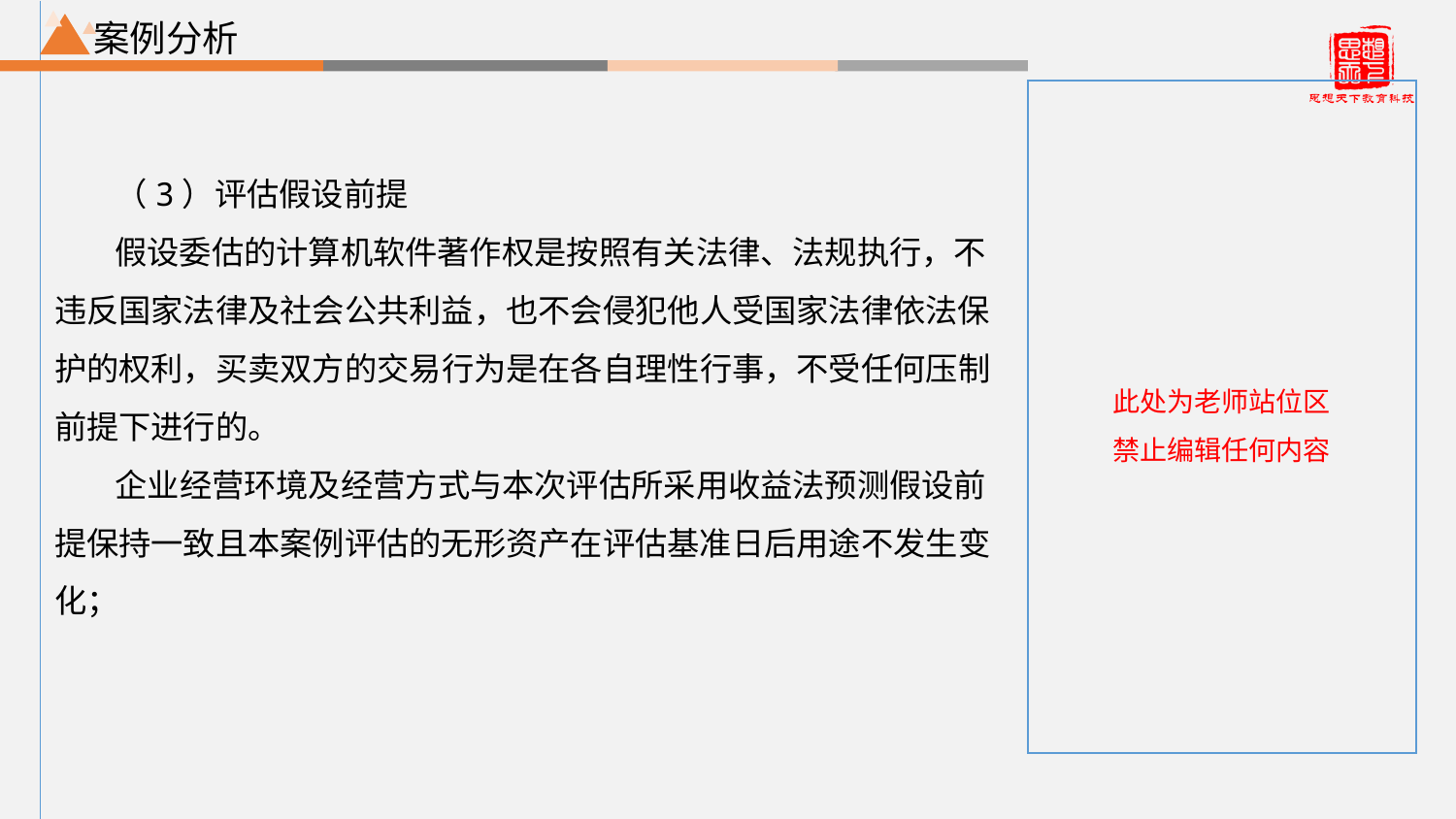

案例分析
（3）评估假设前提
假设委估的计算机软件著作权是按照有关法律、法规执行，不违反国家法律及社会公共利益，也不会侵犯他人受国家法律依法保护的权利，买卖双方的交易行为是在各自理性行事，不受任何压制前提下进行的。
企业经营环境及经营方式与本次评估所采用收益法预测假设前提保持一致且本案例评估的无形资产在评估基准日后用途不发生变化；

63